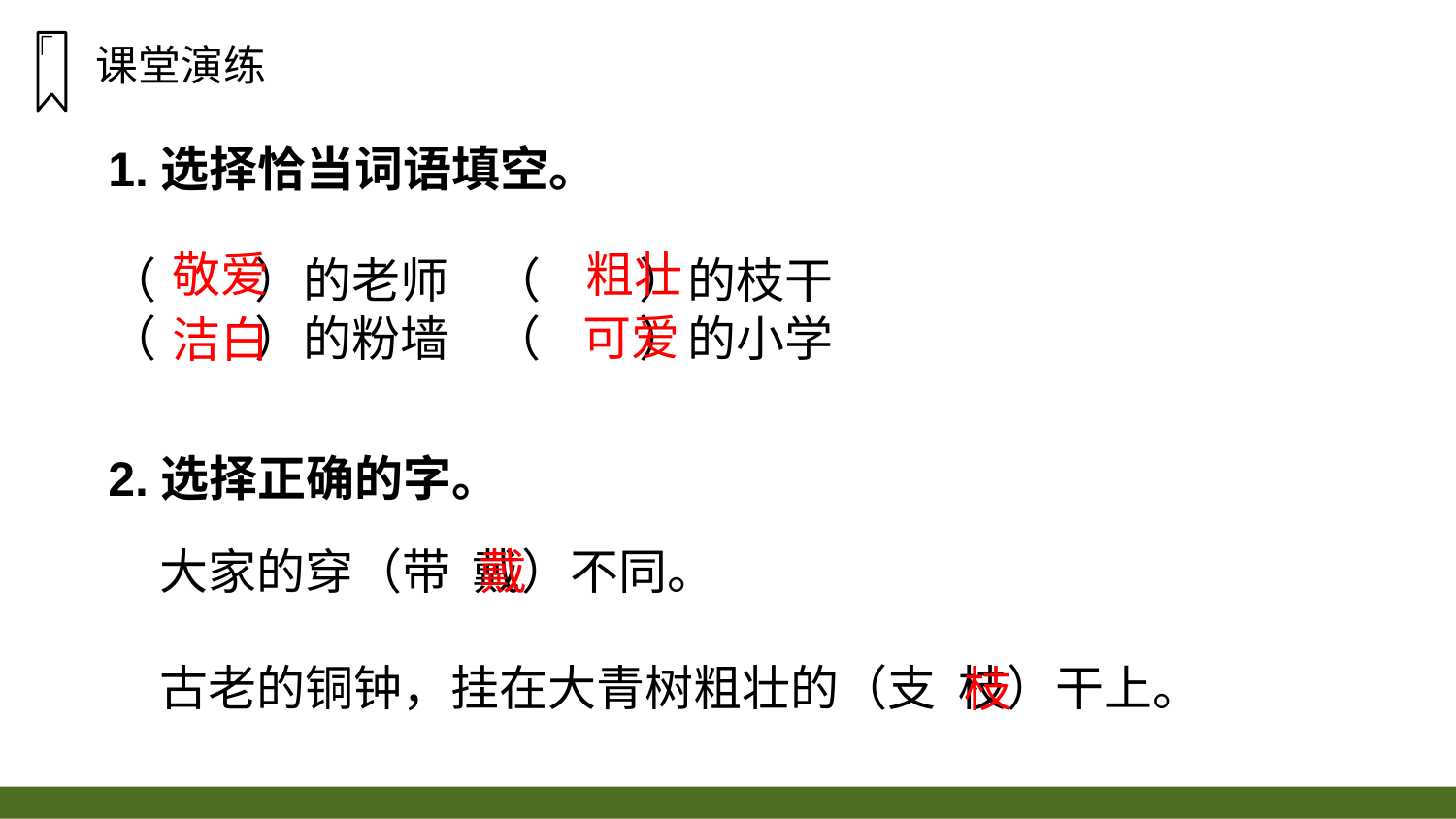

课堂演练
1.选择恰当词语填空。
粗壮
敬爱
（         ）的老师    （         ）的枝干
（         ）的粉墙    （         ）的小学
可爱
洁白
2.选择正确的字。
大家的穿（带  戴）不同。

古老的铜钟，挂在大青树粗壮的（支  枝）干上。

戴
枝